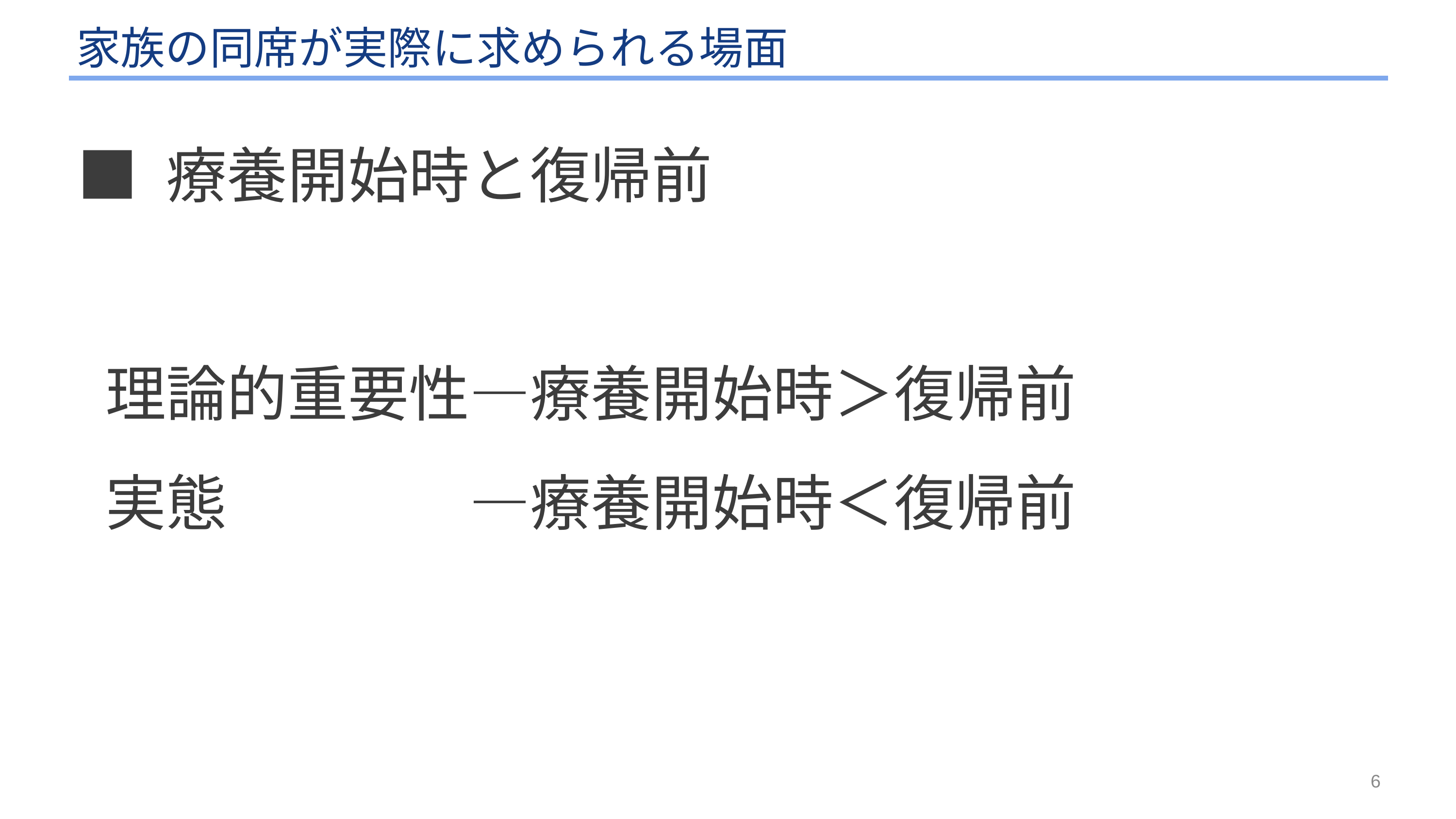

# 家族の同席が実際に求められる場面
■ 療養開始時と復帰前

 理論的重要性―療養開始時＞復帰前
 実態　　　　―療養開始時＜復帰前
6